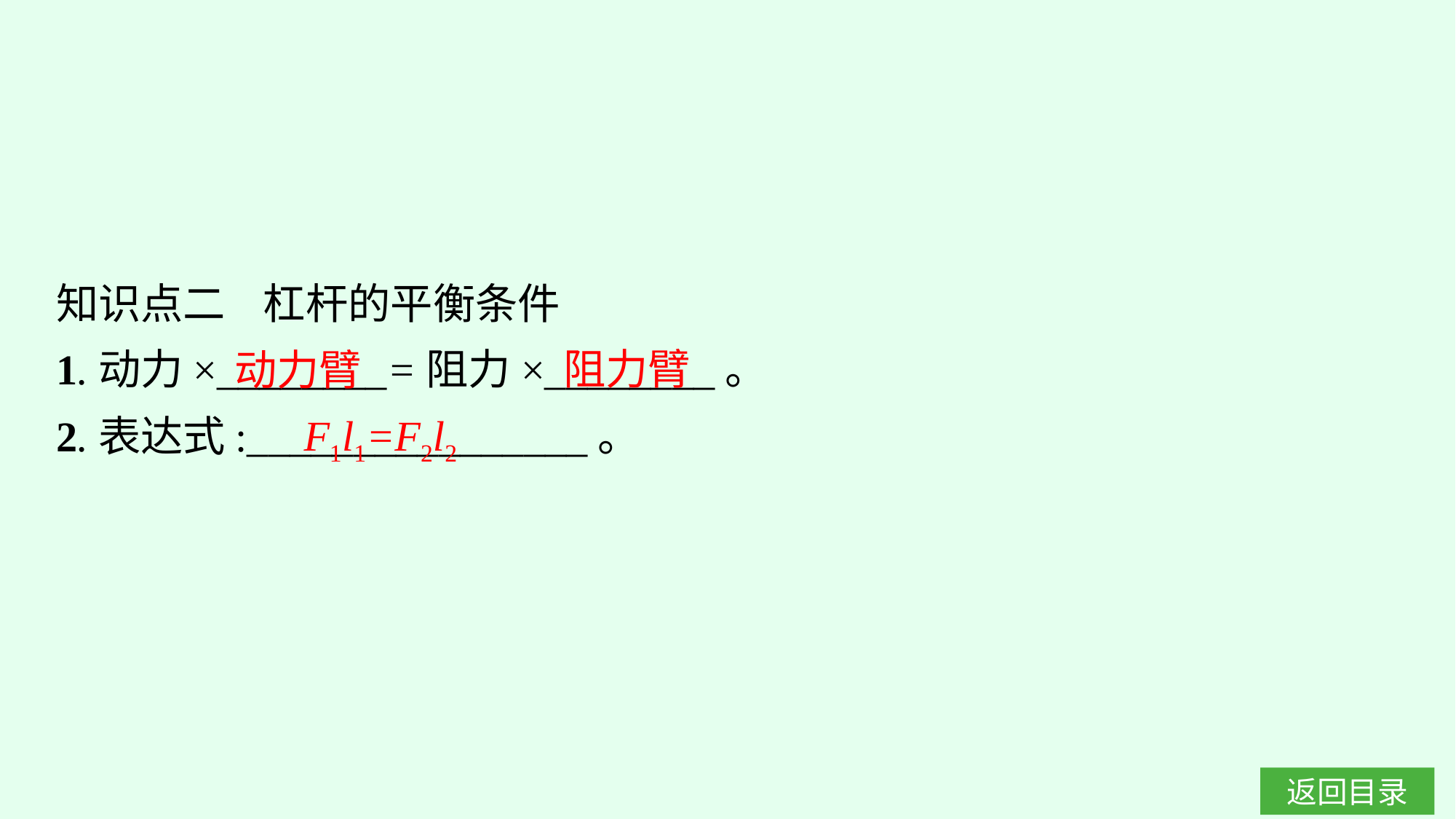

知识点二    杠杆的平衡条件
1.动力×________=阻力×________。
2.表达式:________________。
阻力臂
动力臂
F1l1=F2l2